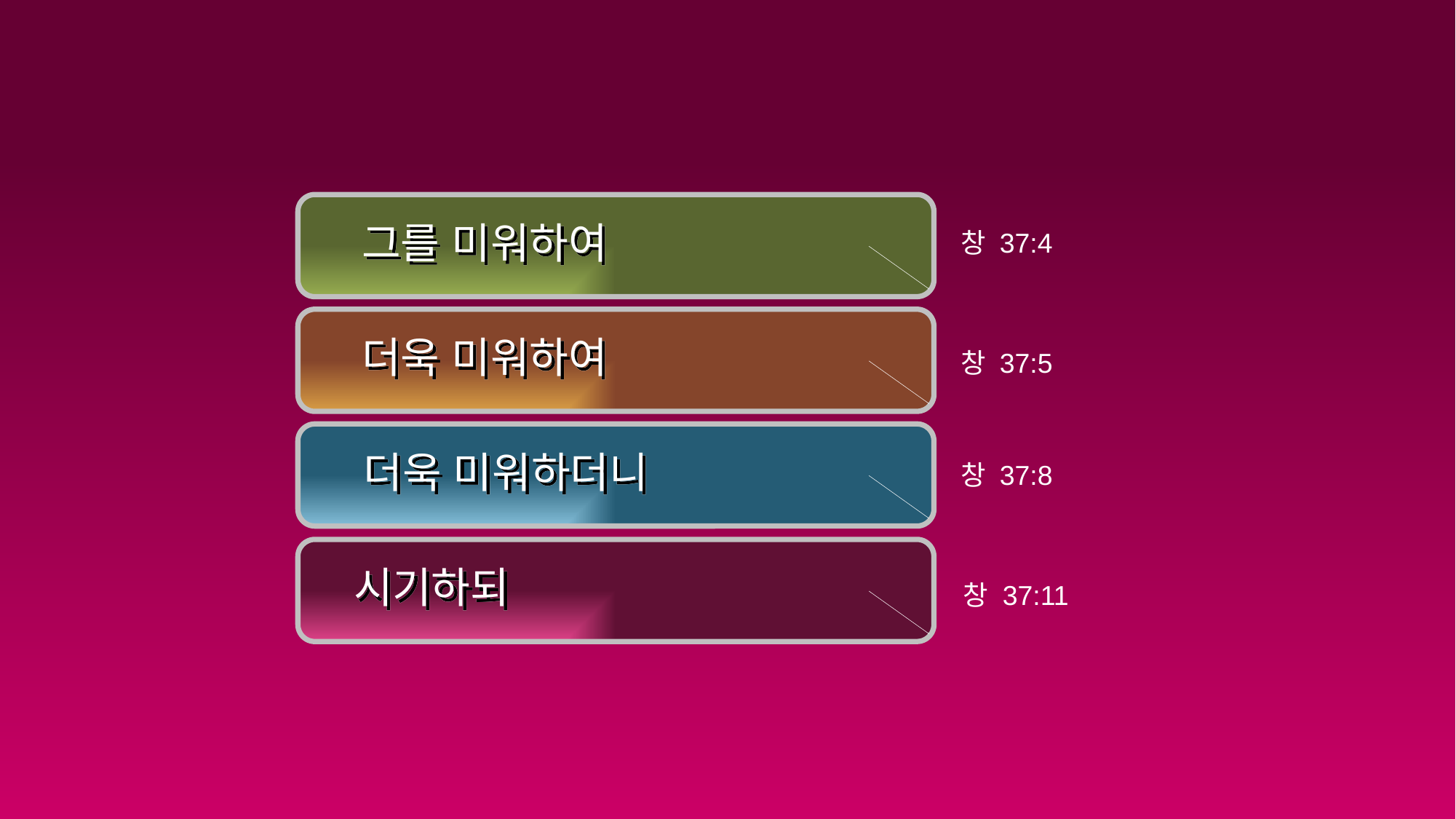

그를 미워하여
창 37:4

더욱 미워하여
창 37:5

더욱 미워하더니
창 37:8

시기하되
창 37:11